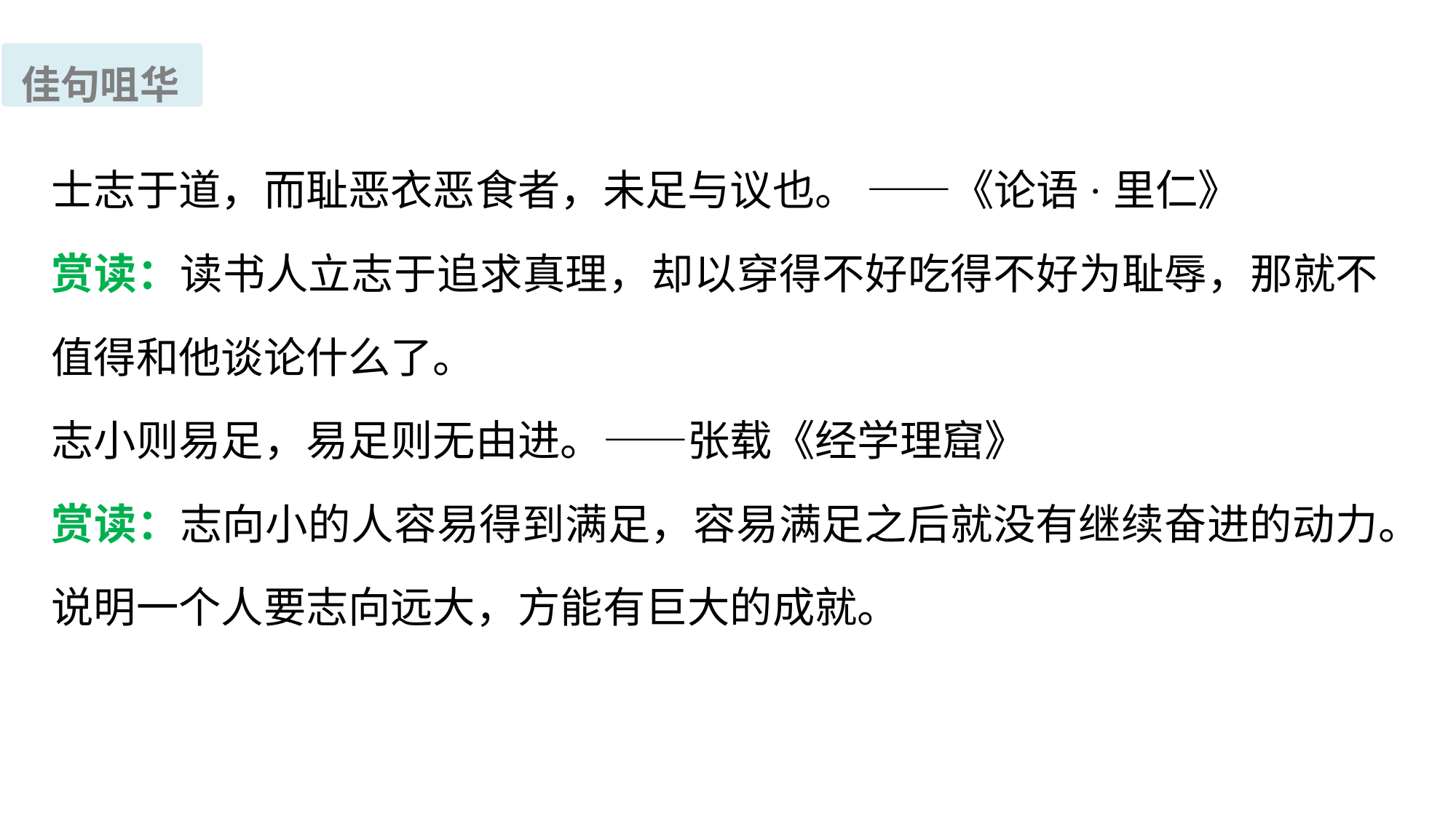

佳句咀华

士志于道，而耻恶衣恶食者，未足与议也。 ——《论语·里仁》
赏读：读书人立志于追求真理，却以穿得不好吃得不好为耻辱，那就不值得和他谈论什么了。
志小则易足，易足则无由进。——张载《经学理窟》
赏读：志向小的人容易得到满足，容易满足之后就没有继续奋进的动力。说明一个人要志向远大，方能有巨大的成就。